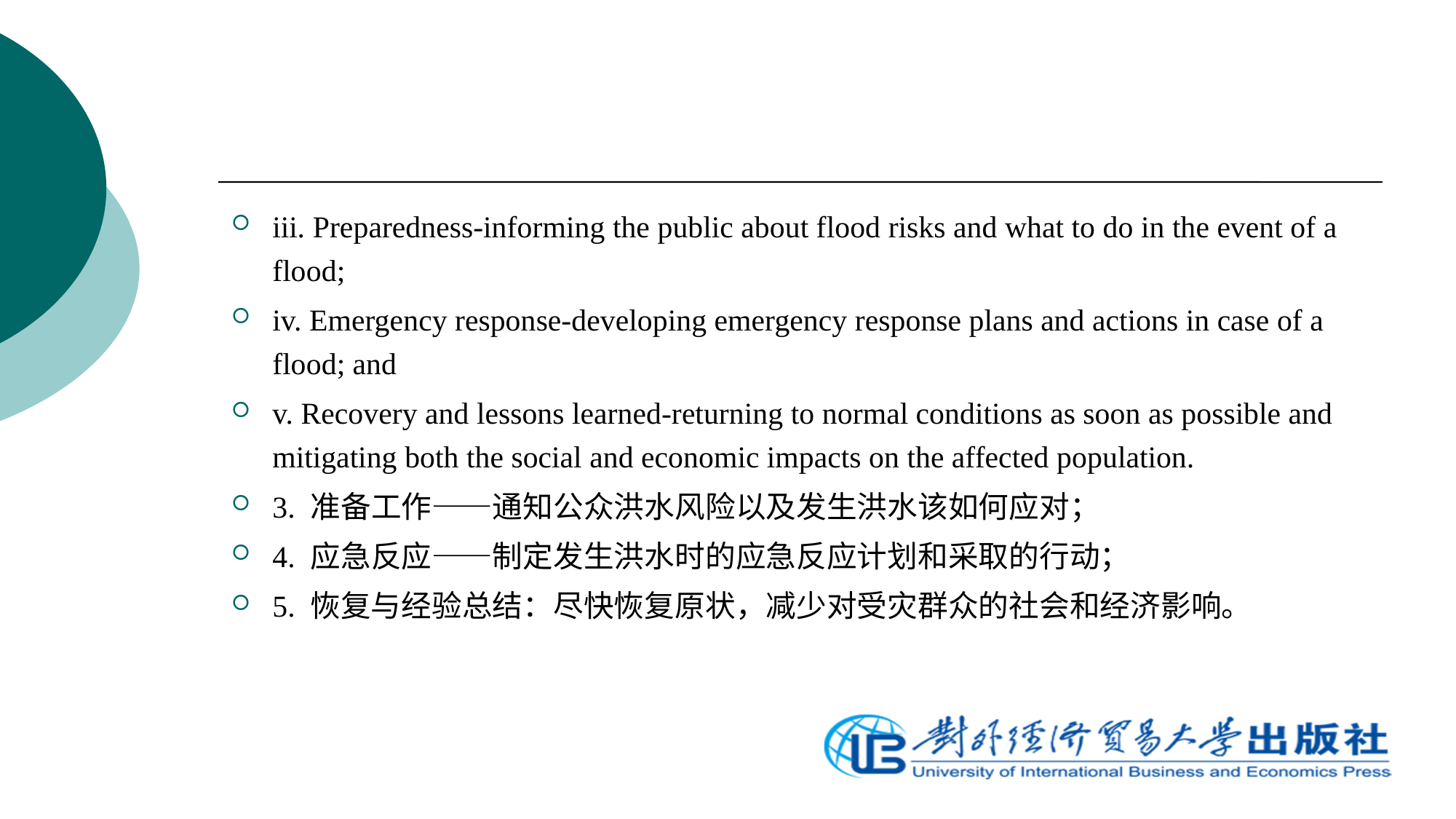

iii. Preparedness-informing the public about flood risks and what to do in the event of a flood;
iv. Emergency response-developing emergency response plans and actions in case of a flood; and
v. Recovery and lessons learned-returning to normal conditions as soon as possible and mitigating both the social and economic impacts on the affected population.
3. 准备工作——通知公众洪水风险以及发生洪水该如何应对；
4. 应急反应——制定发生洪水时的应急反应计划和采取的行动；
5. 恢复与经验总结：尽快恢复原状，减少对受灾群众的社会和经济影响。